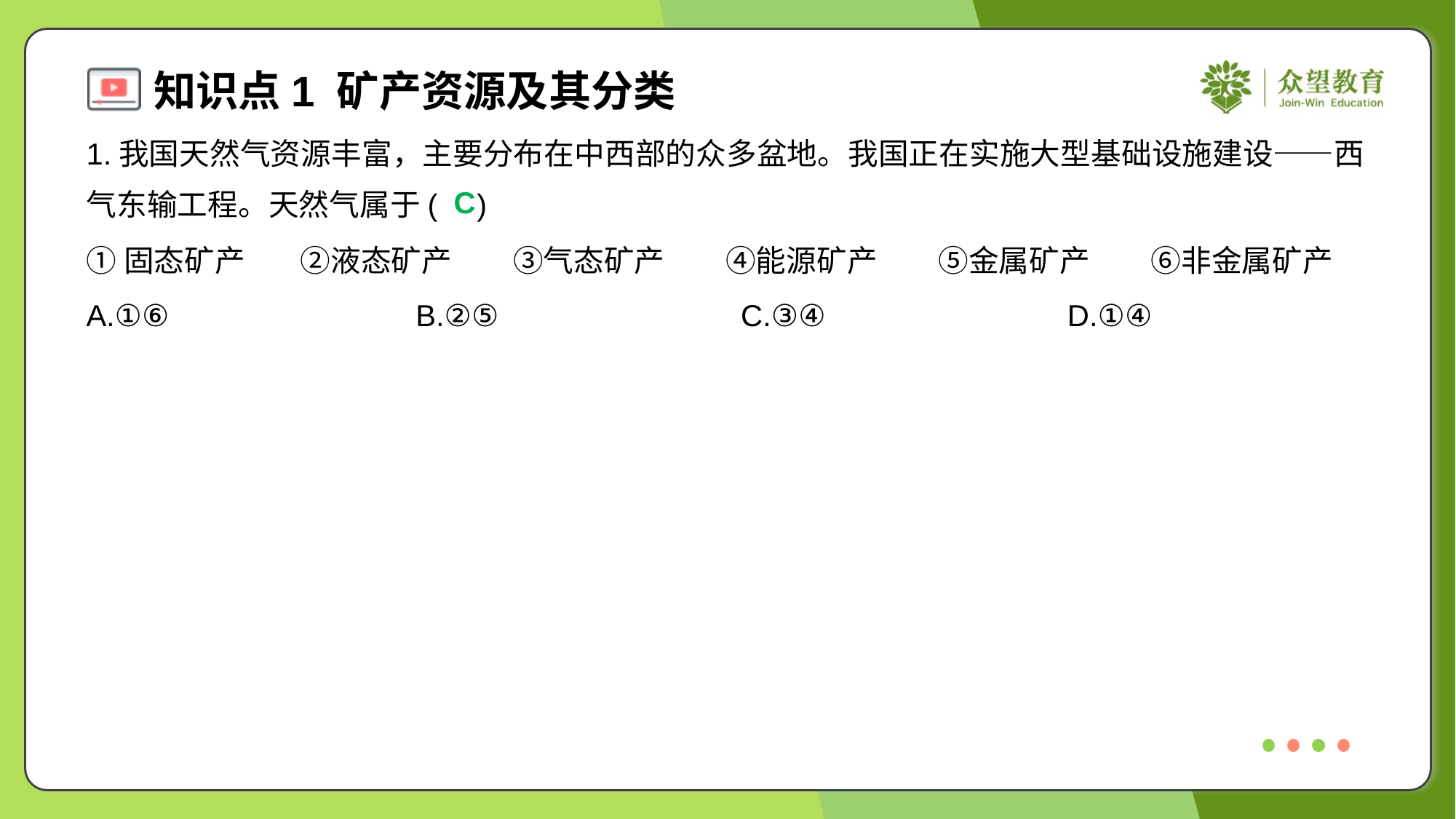

1.我国天然气资源丰富，主要分布在中西部的众多盆地。我国正在实施大型基础设施建设——西
气东输工程。天然气属于(     )
C
①固态矿产	②液态矿产	③气态矿产	④能源矿产	⑤金属矿产	⑥非金属矿产
A.①⑥	B.②⑤	C.③④	D.①④